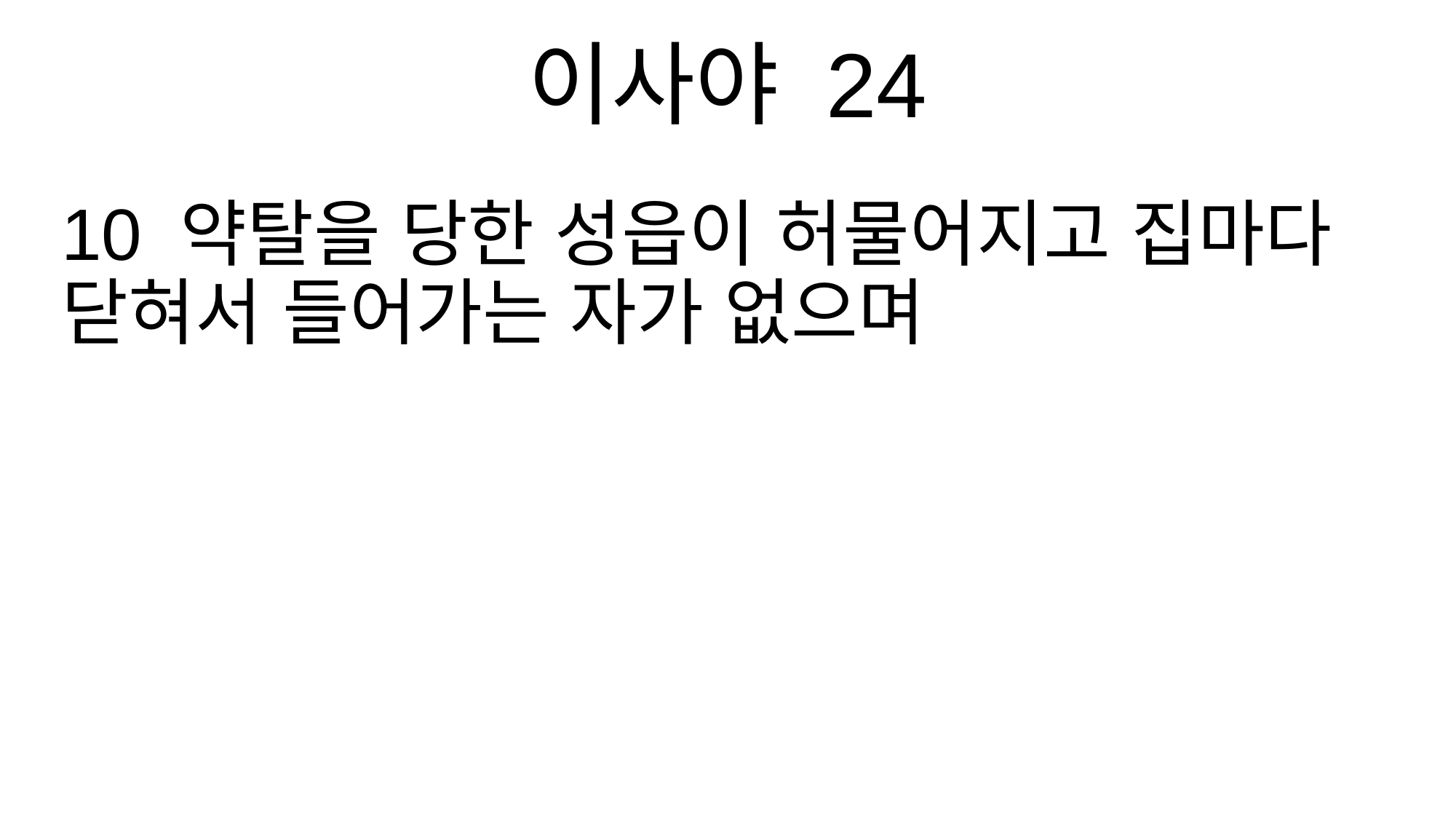

이사야 24
10 약탈을 당한 성읍이 허물어지고 집마다 닫혀서 들어가는 자가 없으며